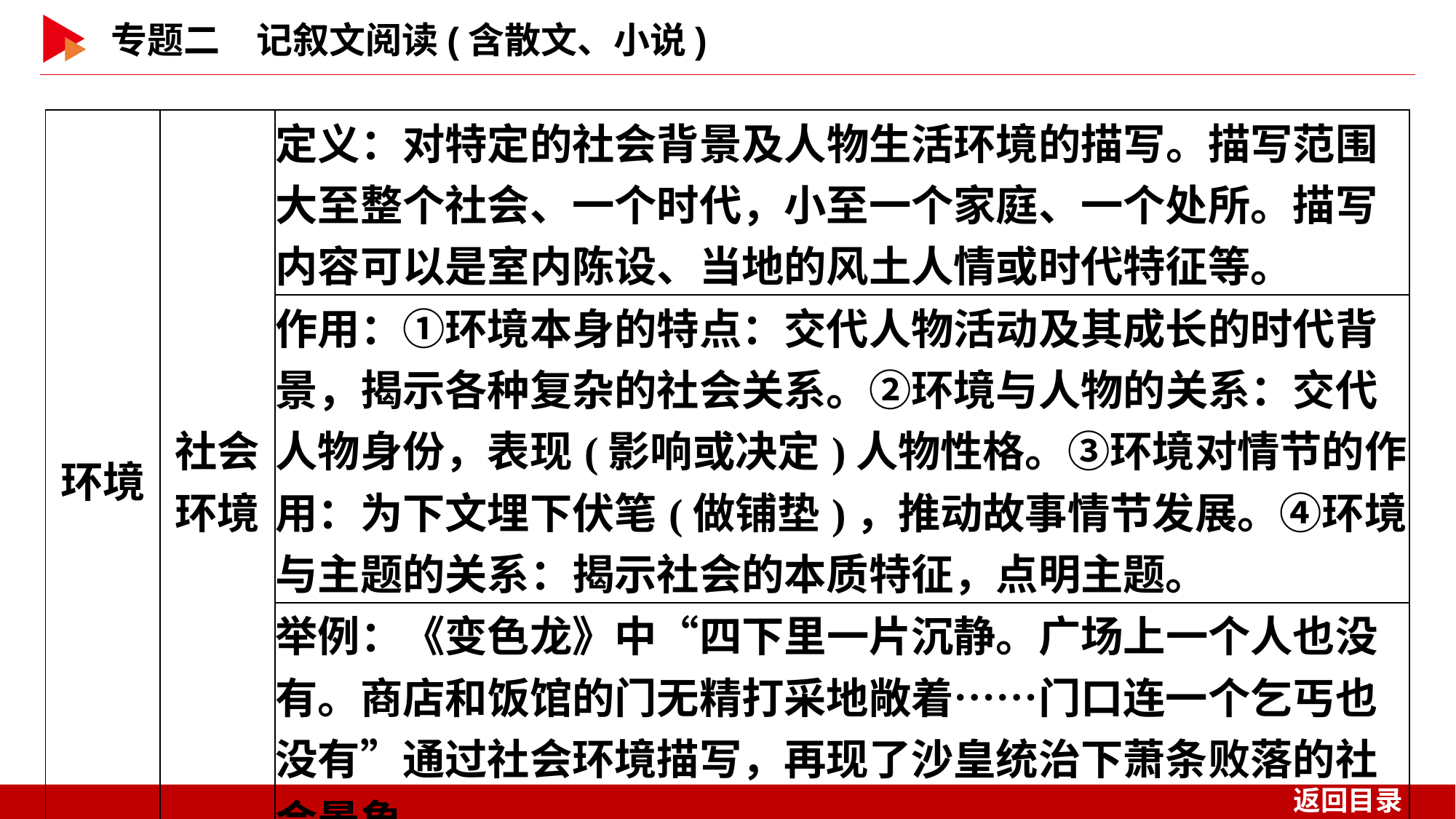

| 环境 | 社会 环境 | 定义：对特定的社会背景及人物生活环境的描写。描写范围大至整个社会、一个时代，小至一个家庭、一个处所。描写内容可以是室内陈设、当地的风土人情或时代特征等。 |  |  |
| --- | --- | --- | --- | --- |
|  |  | 作用：①环境本身的特点：交代人物活动及其成长的时代背景，揭示各种复杂的社会关系。②环境与人物的关系：交代人物身份，表现(影响或决定)人物性格。③环境对情节的作用：为下文埋下伏笔(做铺垫)，推动故事情节发展。④环境与主题的关系：揭示社会的本质特征，点明主题。 |  |  |
|  |  | 举例：《变色龙》中“四下里一片沉静。广场上一个人也没有。商店和饭馆的门无精打采地敞着……门口连一个乞丐也没有”通过社会环境描写，再现了沙皇统治下萧条败落的社会景象。 |  |  |